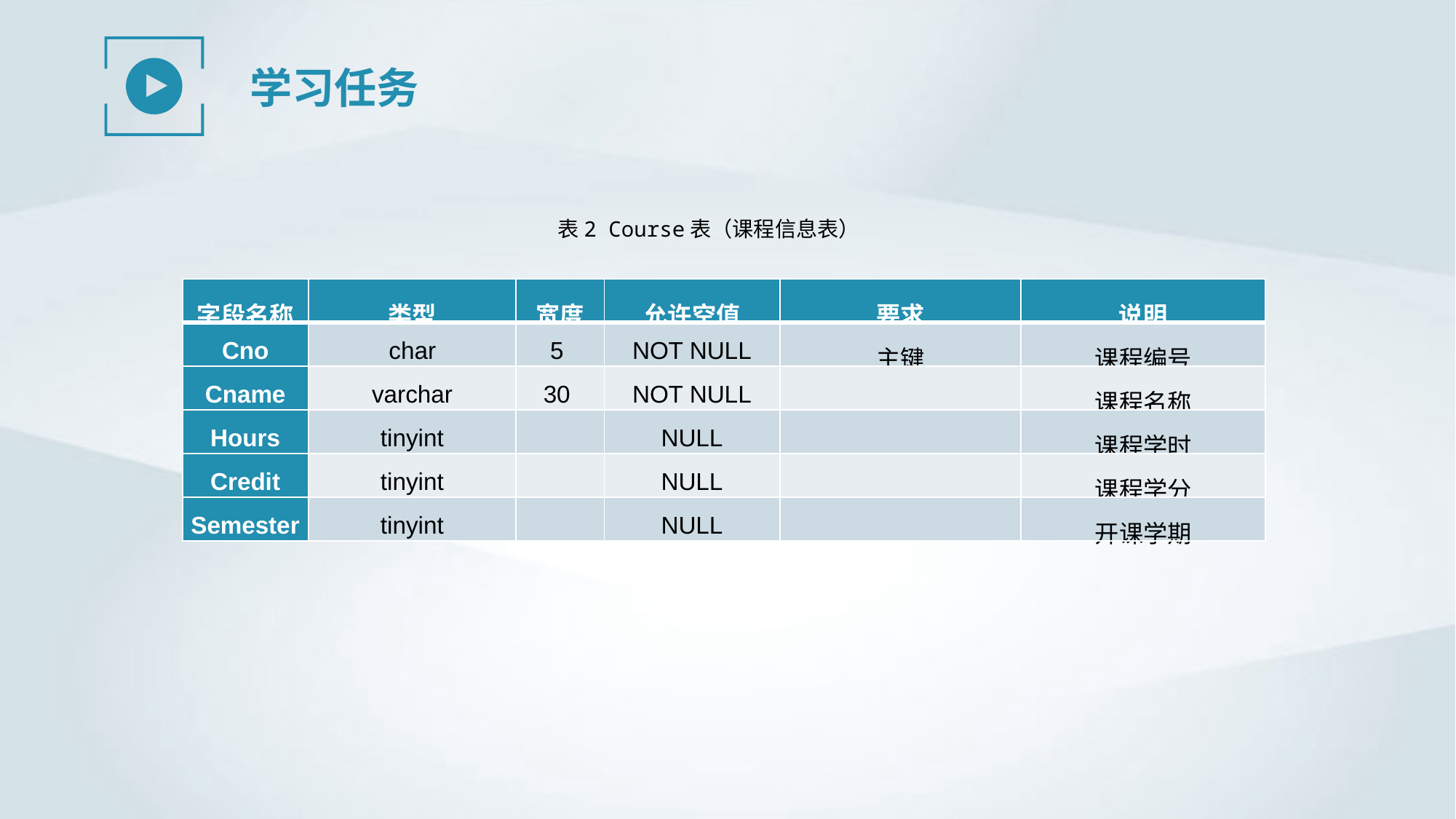

学习任务
表2  Course表（课程信息表）
| 字段名称 | 类型 | 宽度 | 允许空值 | 要求 | 说明 |
| --- | --- | --- | --- | --- | --- |
| Cno | char | 5 | NOT NULL | 主键 | 课程编号 |
| Cname | varchar | 30 | NOT NULL |  | 课程名称 |
| Hours | tinyint |  | NULL |  | 课程学时 |
| Credit | tinyint |  | NULL |  | 课程学分 |
| Semester | tinyint |  | NULL |  | 开课学期 |